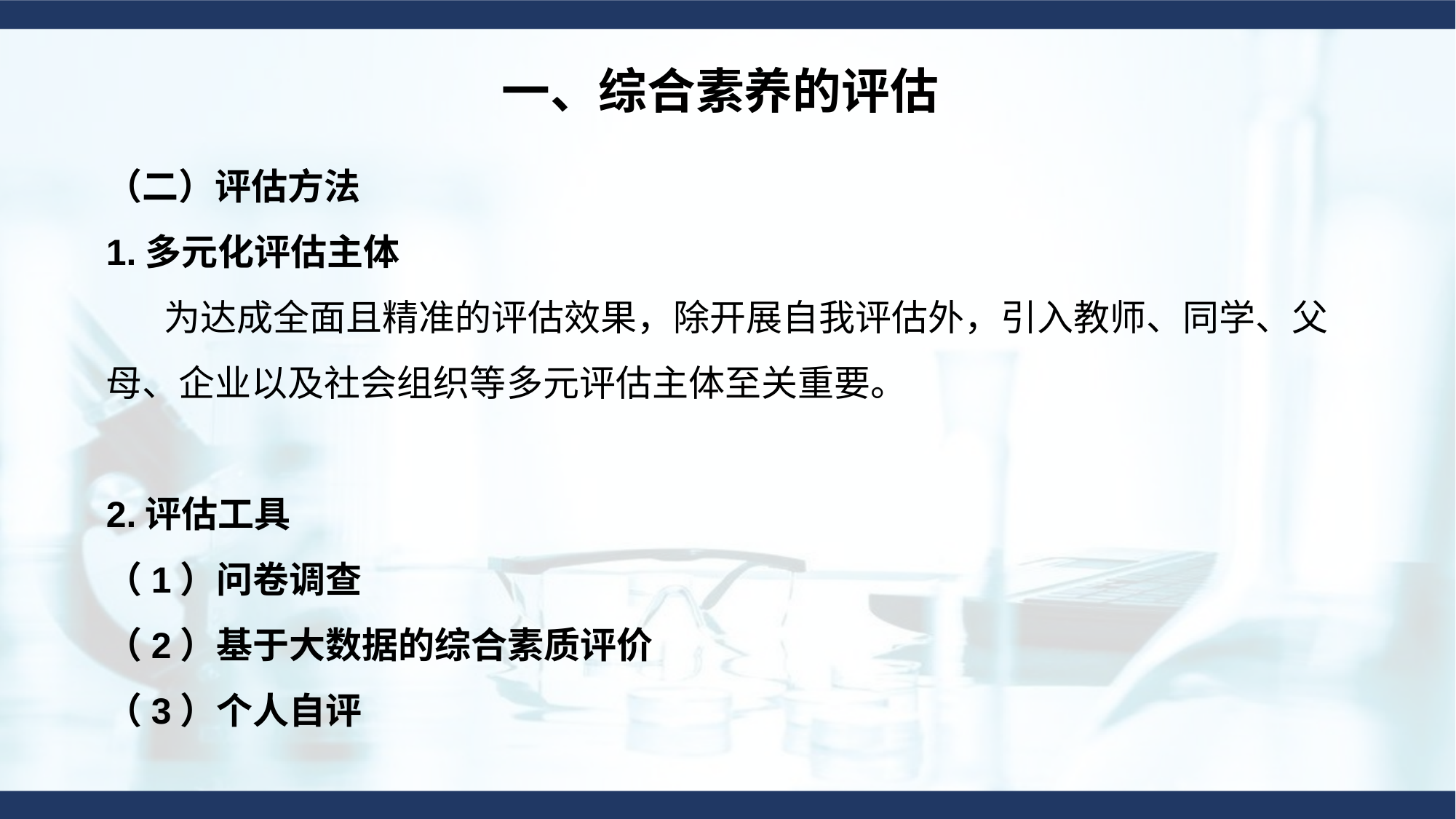

一、综合素养的评估
（二）评估方法
1.多元化评估主体
      为达成全面且精准的评估效果，除开展自我评估外，引入教师、同学、父母、企业以及社会组织等多元评估主体至关重要。

2.评估工具
（1）问卷调查
（2）基于大数据的综合素质评价
（3）个人自评